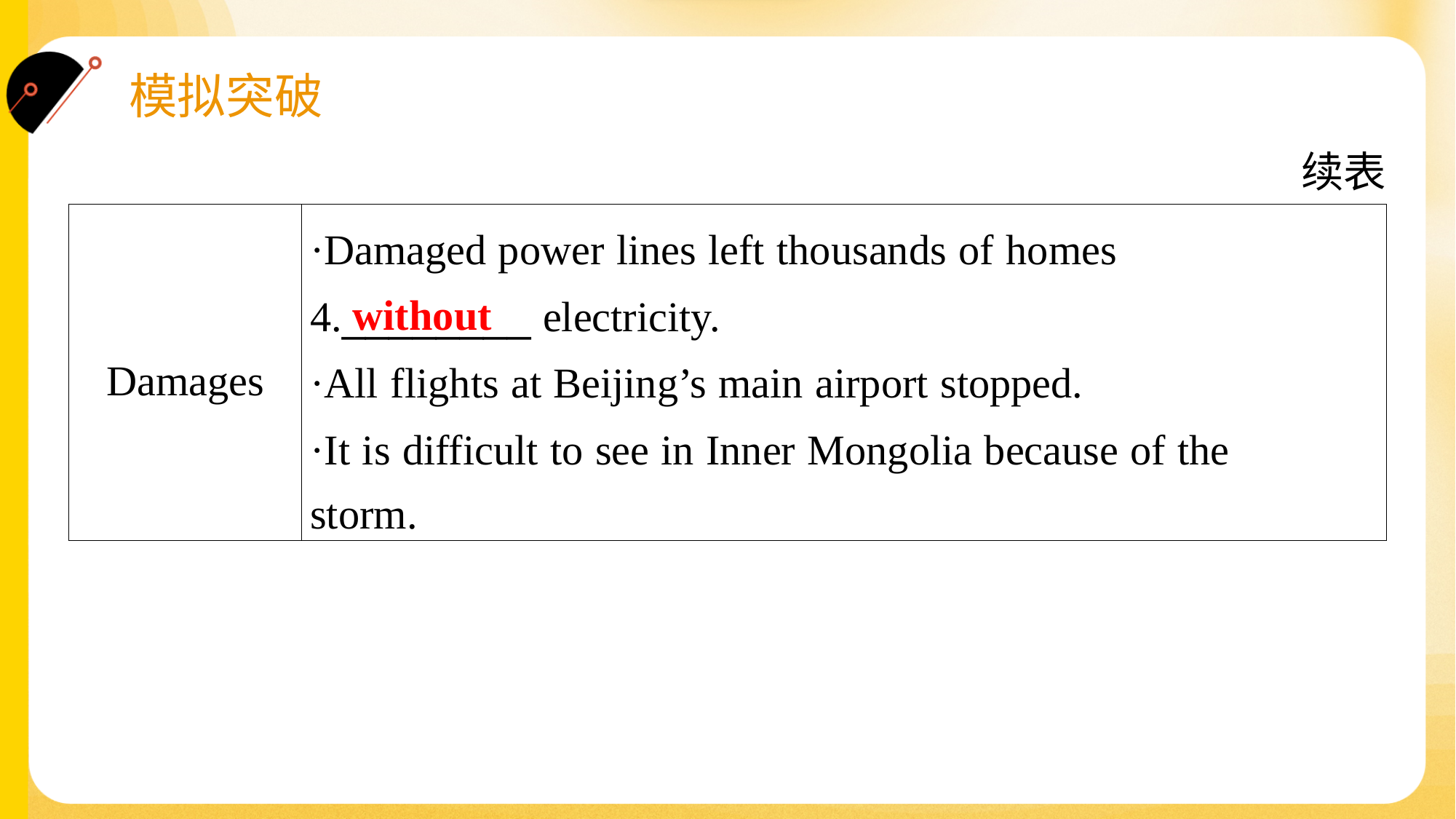

续表
| Damages | ·Damaged power lines left thousands of homes 4.\_\_\_\_\_\_\_\_ electricity. ·All flights at Beijing’s main airport stopped. ·It is difficult to see in Inner Mongolia because of the storm. |
| --- | --- |
without